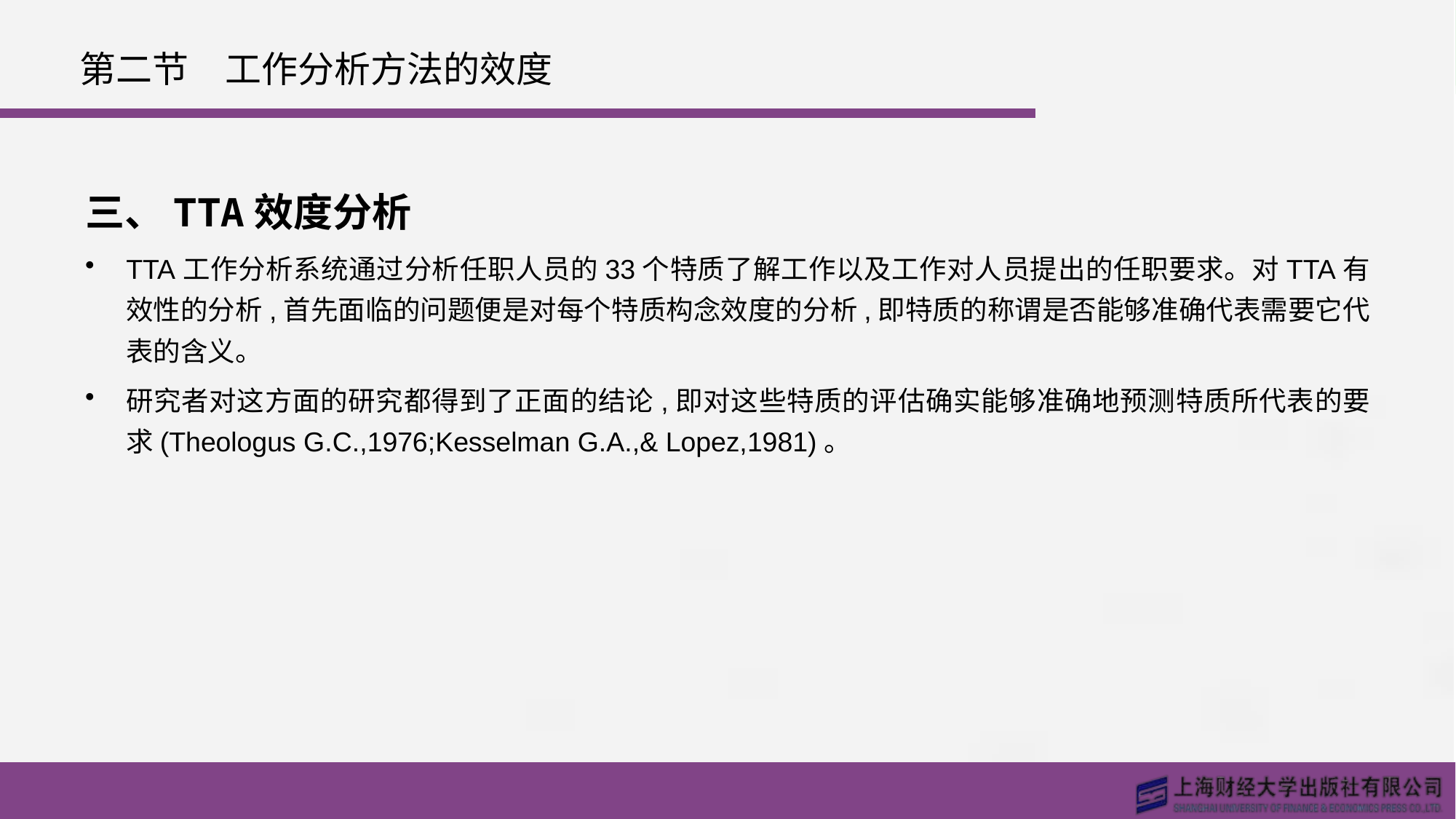

# 第二节　工作分析方法的效度
三、TTA效度分析
TTA工作分析系统通过分析任职人员的33个特质了解工作以及工作对人员提出的任职要求。对TTA有效性的分析,首先面临的问题便是对每个特质构念效度的分析,即特质的称谓是否能够准确代表需要它代表的含义。
研究者对这方面的研究都得到了正面的结论,即对这些特质的评估确实能够准确地预测特质所代表的要求(Theologus G.C.,1976;Kesselman G.A.,& Lopez,1981)。